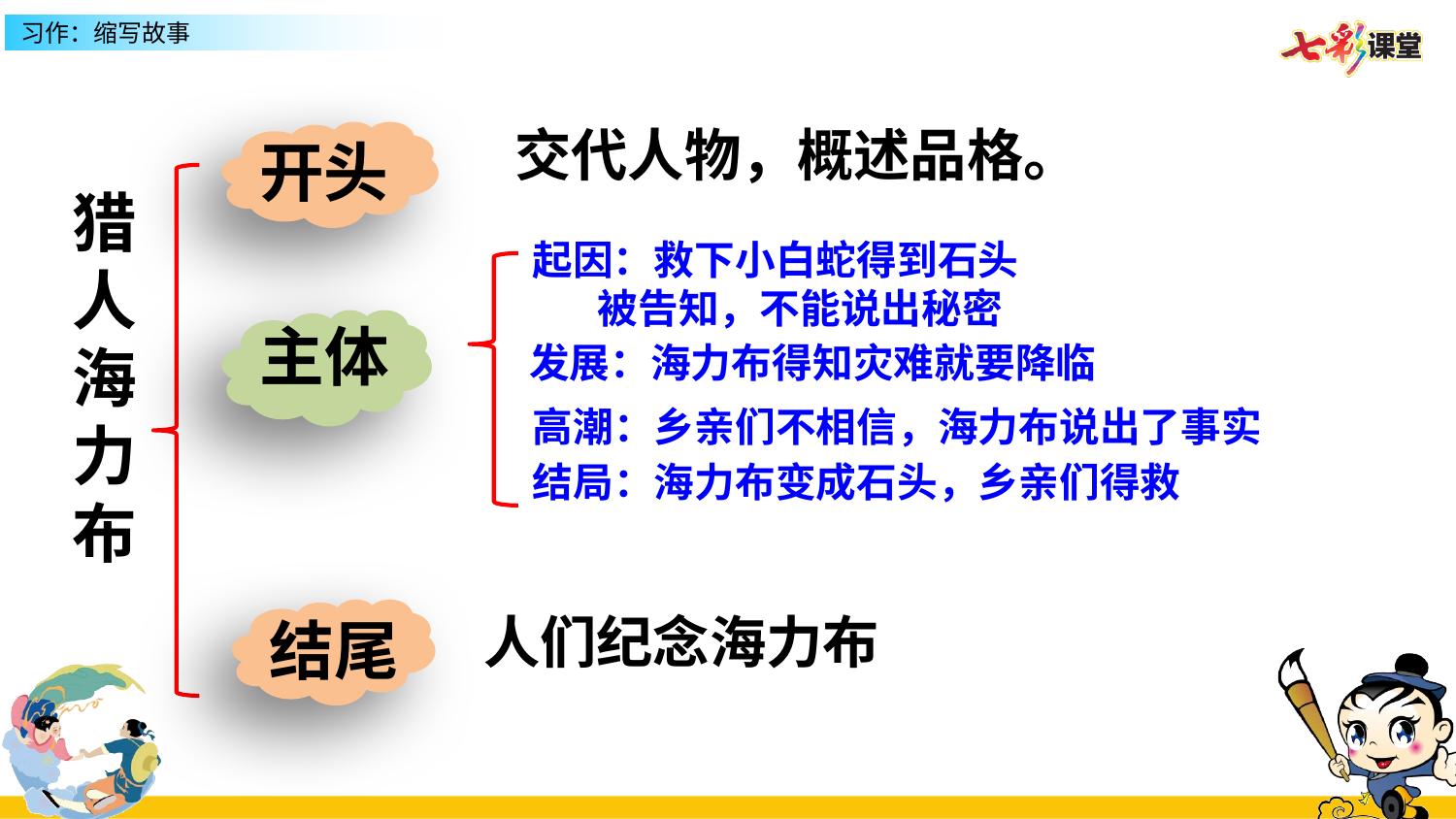

交代人物，概述品格。

开头

猎人海力布
起因：救下小白蛇得到石头
      被告知，不能说出秘密

主体

发展：海力布得知灾难就要降临
高潮：乡亲们不相信，海力布说出了事实
结局：海力布变成石头，乡亲们得救
人们纪念海力布

结尾